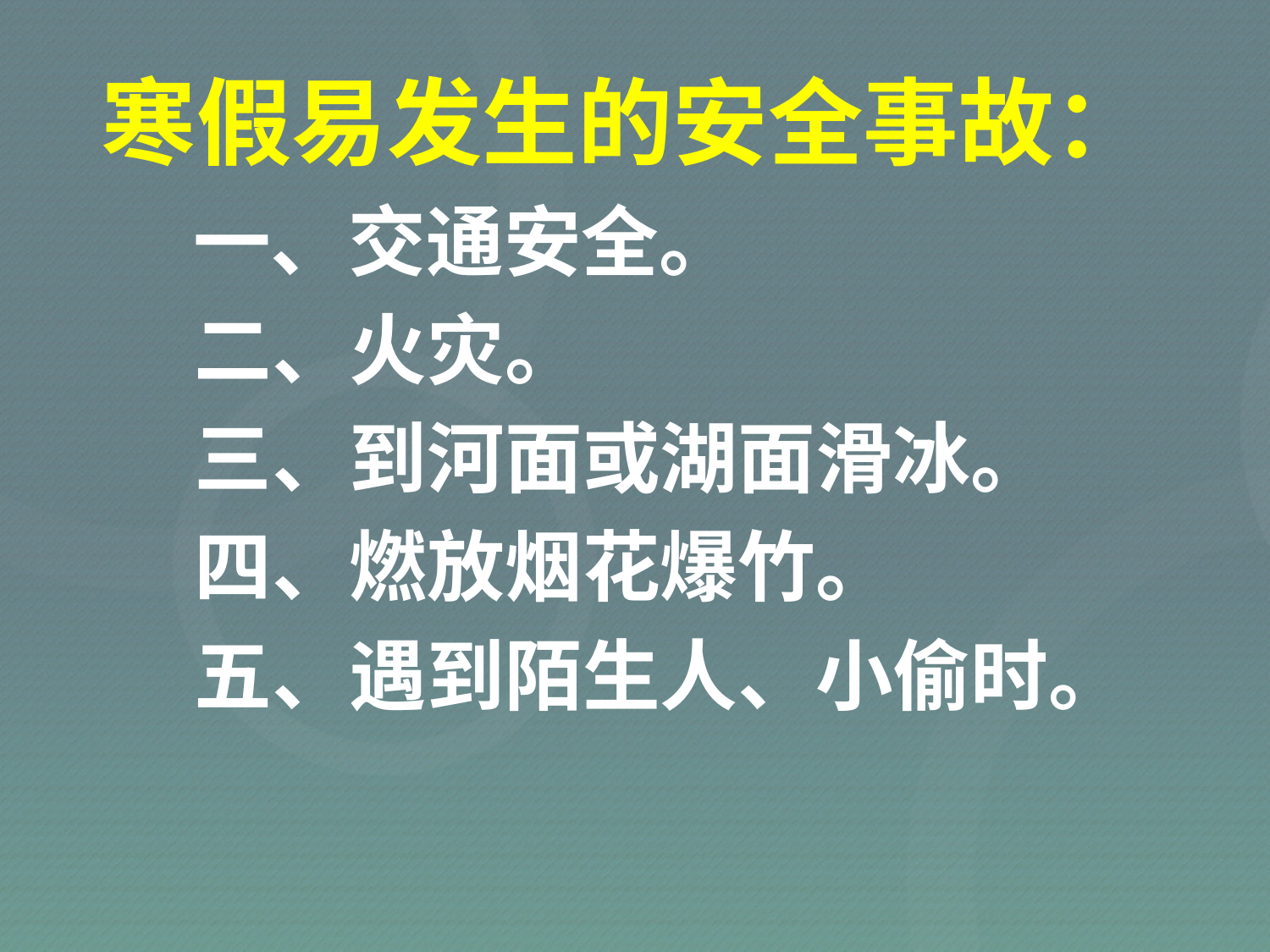

寒假易发生的安全事故：
     一、交通安全。
     二、火灾。
     三、到河面或湖面滑冰。
     四、燃放烟花爆竹。
     五、遇到陌生人、小偷时。